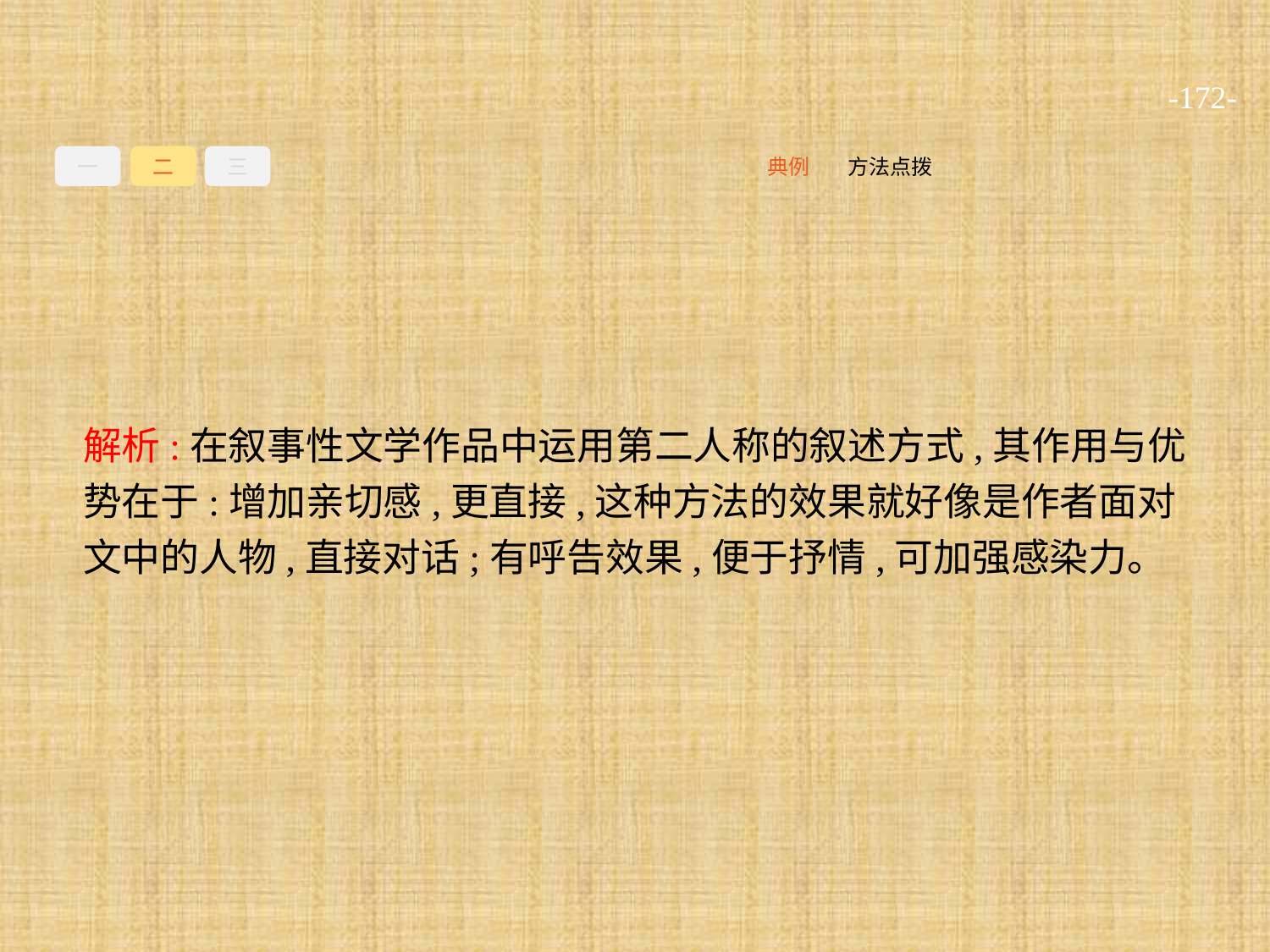

-172-
一
二
三
方法点拨
典例
解析:在叙事性文学作品中运用第二人称的叙述方式,其作用与优势在于:增加亲切感,更直接,这种方法的效果就好像是作者面对文中的人物,直接对话;有呼告效果,便于抒情,可加强感染力。